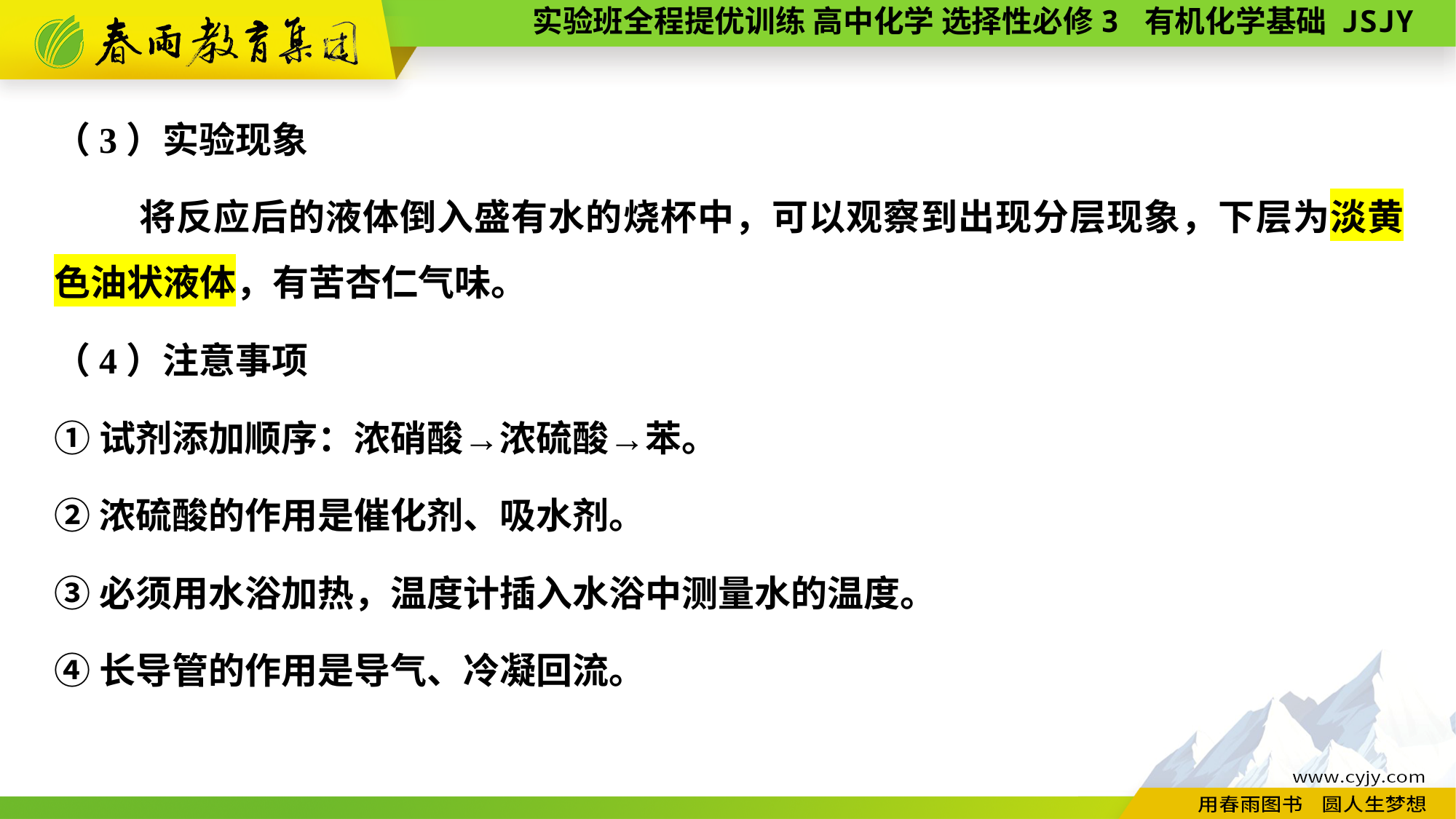

（3）实验现象
将反应后的液体倒入盛有水的烧杯中，可以观察到出现分层现象，下层为淡黄色油状液体，有苦杏仁气味。
（4）注意事项
①试剂添加顺序：浓硝酸→浓硫酸→苯。
②浓硫酸的作用是催化剂、吸水剂。
③必须用水浴加热，温度计插入水浴中测量水的温度。
④长导管的作用是导气、冷凝回流。